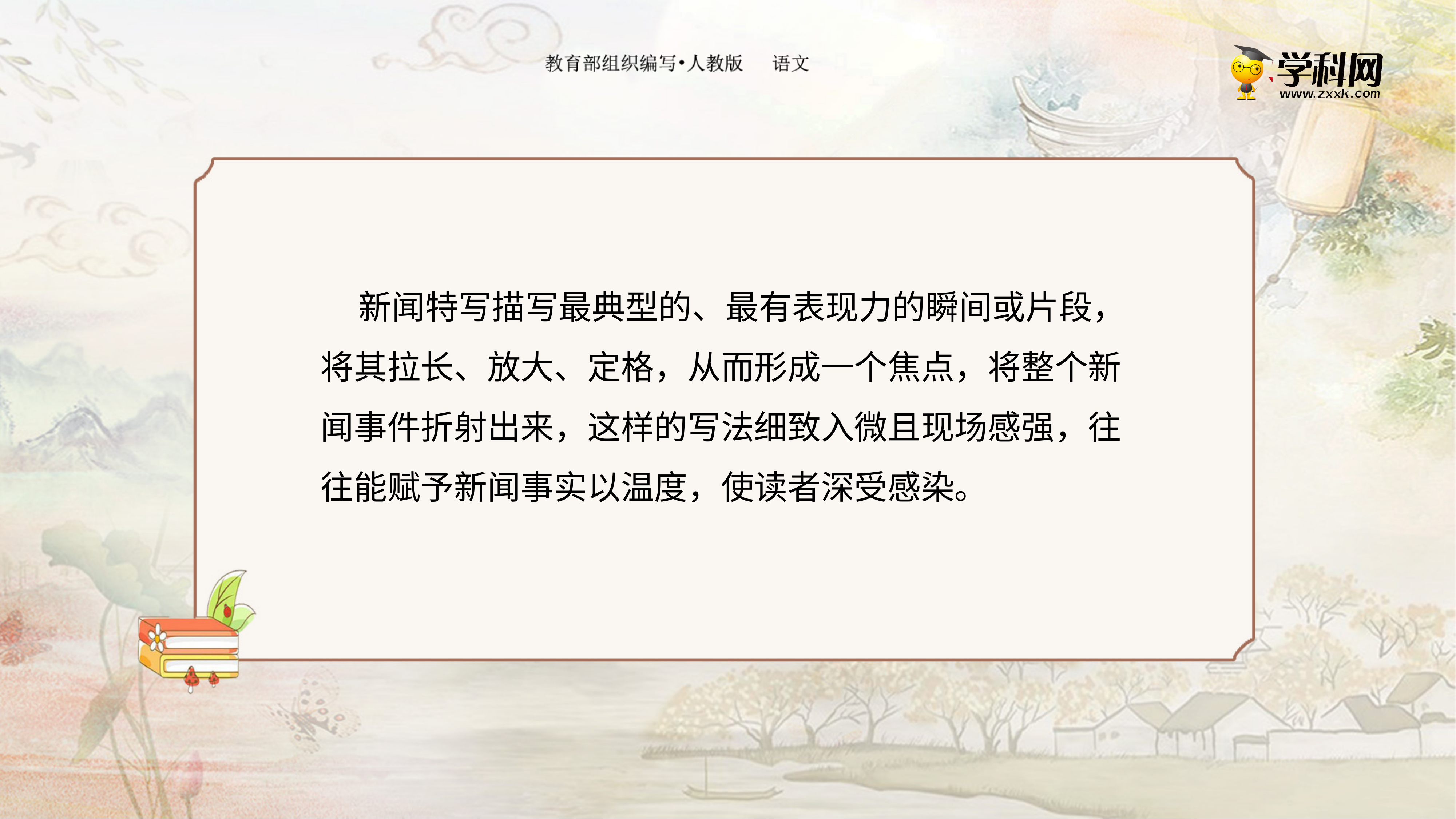

新闻特写描写最典型的、最有表现力的瞬间或片段，将其拉长、放大、定格，从而形成一个焦点，将整个新闻事件折射出来，这样的写法细致入微且现场感强，往往能赋予新闻事实以温度，使读者深受感染。